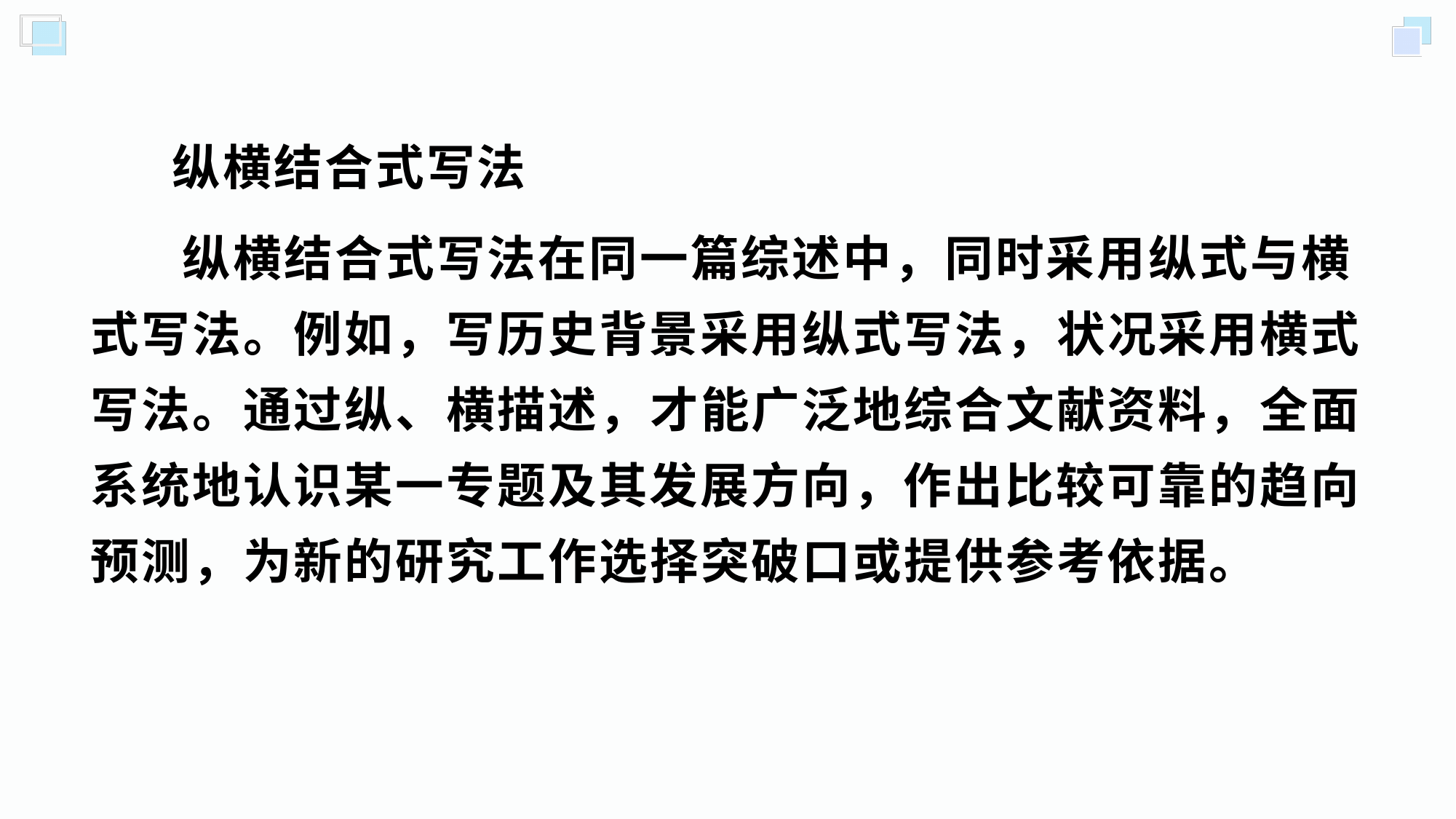

纵横结合式写法
      纵横结合式写法在同一篇综述中，同时采用纵式与横式写法。例如，写历史背景采用纵式写法，状况采用横式写法。通过纵、横描述，才能广泛地综合文献资料，全面系统地认识某一专题及其发展方向，作出比较可靠的趋向预测，为新的研究工作选择突破口或提供参考依据。